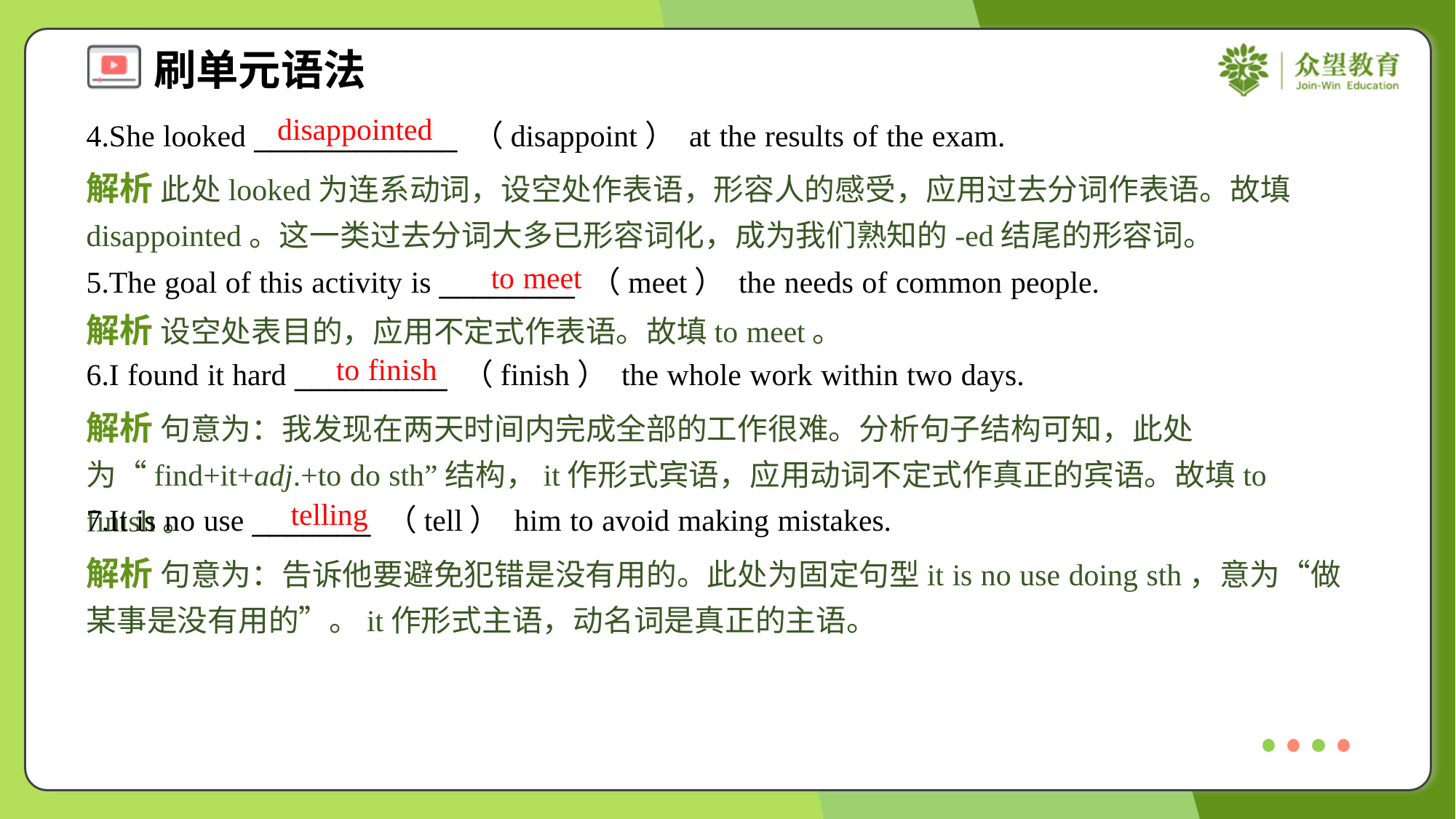

disappointed
4.She looked ____________ （disappoint） at the results of the exam.
解析 此处looked为连系动词，设空处作表语，形容人的感受，应用过去分词作表语。故填disappointed。这一类过去分词大多已形容词化，成为我们熟知的-ed结尾的形容词。
to meet
5.The goal of this activity is ________ （meet） the needs of common people.
解析 设空处表目的，应用不定式作表语。故填to meet。
to finish
6.I found it hard _________ （finish） the whole work within two days.
解析 句意为：我发现在两天时间内完成全部的工作很难。分析句子结构可知，此处为“find+it+adj.+to do sth”结构，it作形式宾语，应用动词不定式作真正的宾语。故填to finish。
telling
7.It is no use _______ （tell） him to avoid making mistakes.
解析 句意为：告诉他要避免犯错是没有用的。此处为固定句型it is no use doing sth，意为“做某事是没有用的”。it作形式主语，动名词是真正的主语。